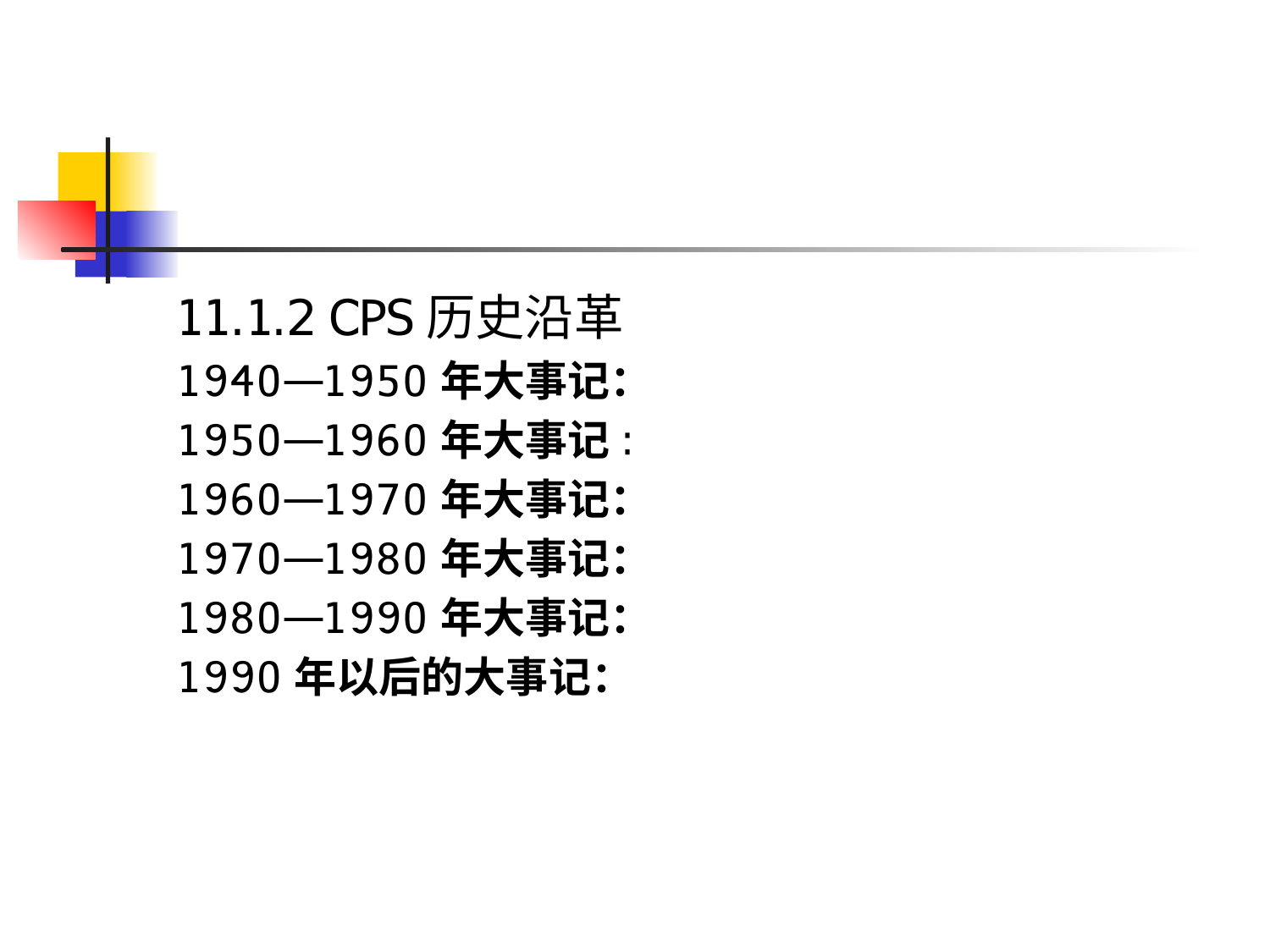

11.1.2 CPS历史沿革
1940—1950年大事记：
1950—1960年大事记:
1960—1970年大事记：
1970—1980年大事记：
1980—1990年大事记：
1990年以后的大事记：